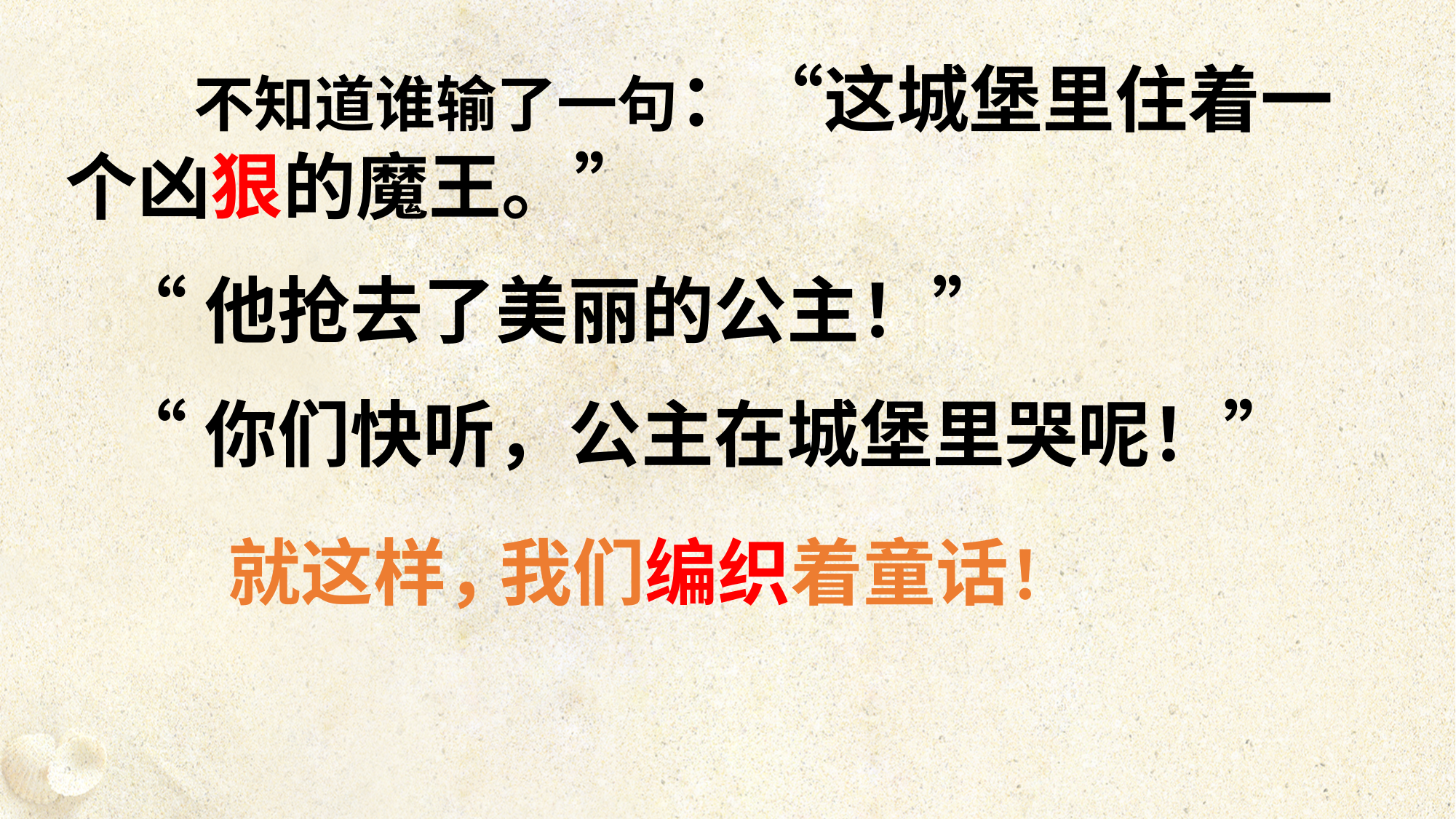

不知道谁输了一句：“这城堡里住着一个凶狠的魔王。”
   “他抢去了美丽的公主！”
   “你们快听，公主在城堡里哭呢！”
就这样，
我们编织着童话！